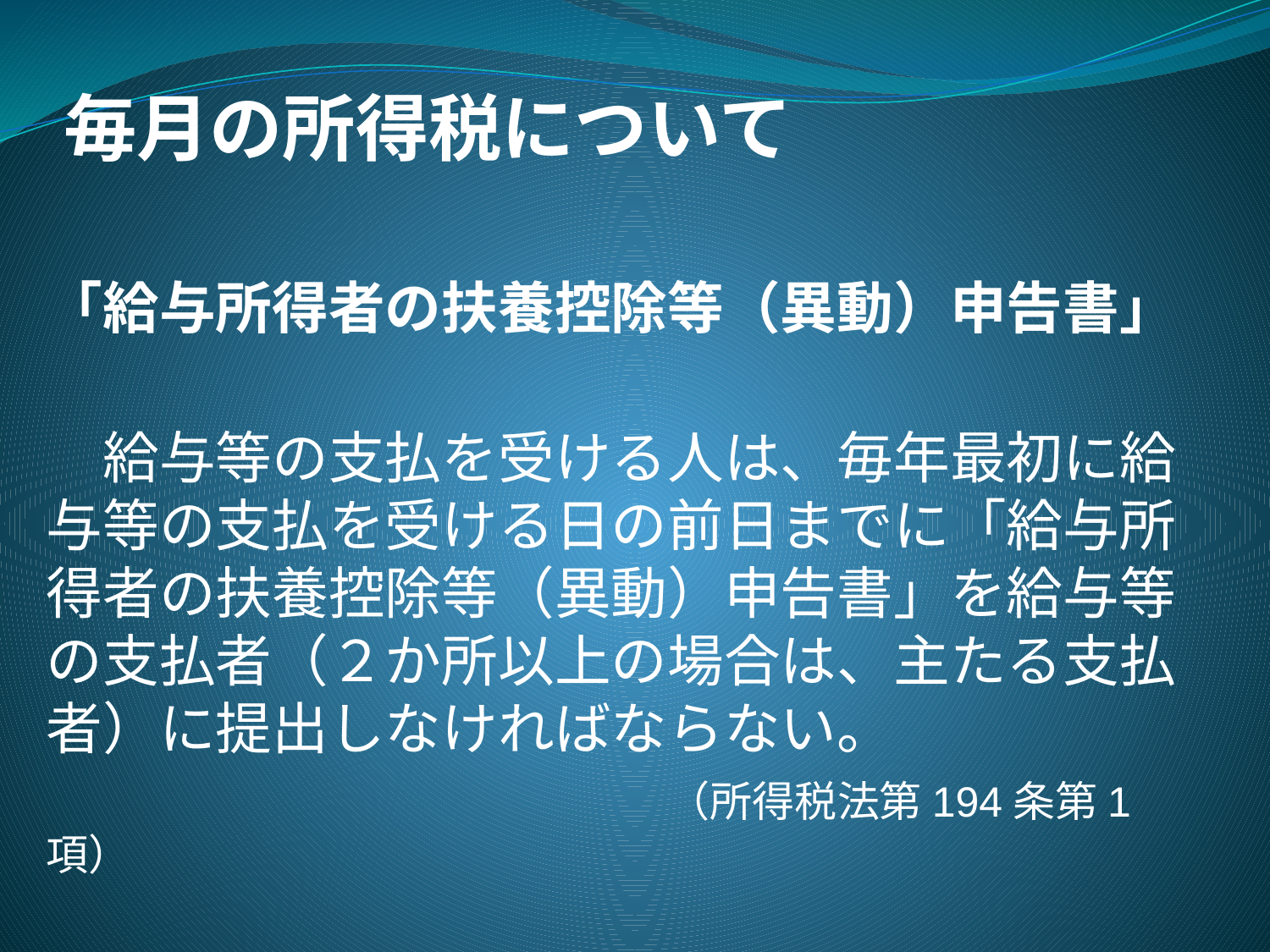

毎月の所得税について
「給与所得者の扶養控除等（異動）申告書」
　給与等の支払を受ける人は、毎年最初に給与等の支払を受ける日の前日までに「給与所得者の扶養控除等（異動）申告書」を給与等の支払者（２か所以上の場合は、主たる支払者）に提出しなければならない。
　　　　　　　　　　　（所得税法第194条第1項）